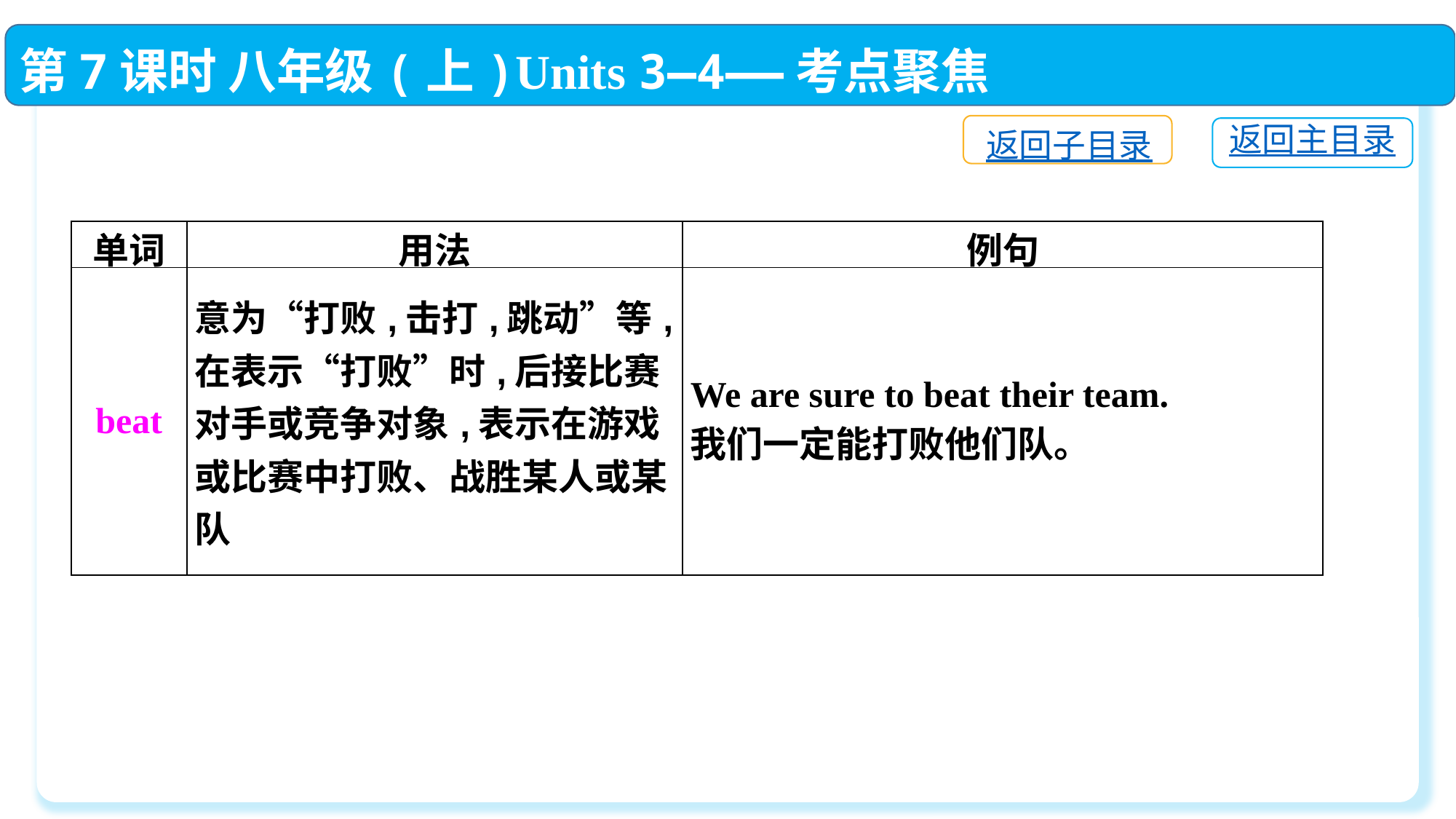

第7课时 八年级(上)Units 3—4——考点聚焦

返回子目录
返回主目录

| 单词 | 用法 | 例句 |
| --- | --- | --- |
| beat | 意为“打败,击打,跳动”等,在表示“打败”时,后接比赛对手或竞争对象,表示在游戏或比赛中打败、战胜某人或某队 | We are sure to beat their team. 我们一定能打败他们队。 |